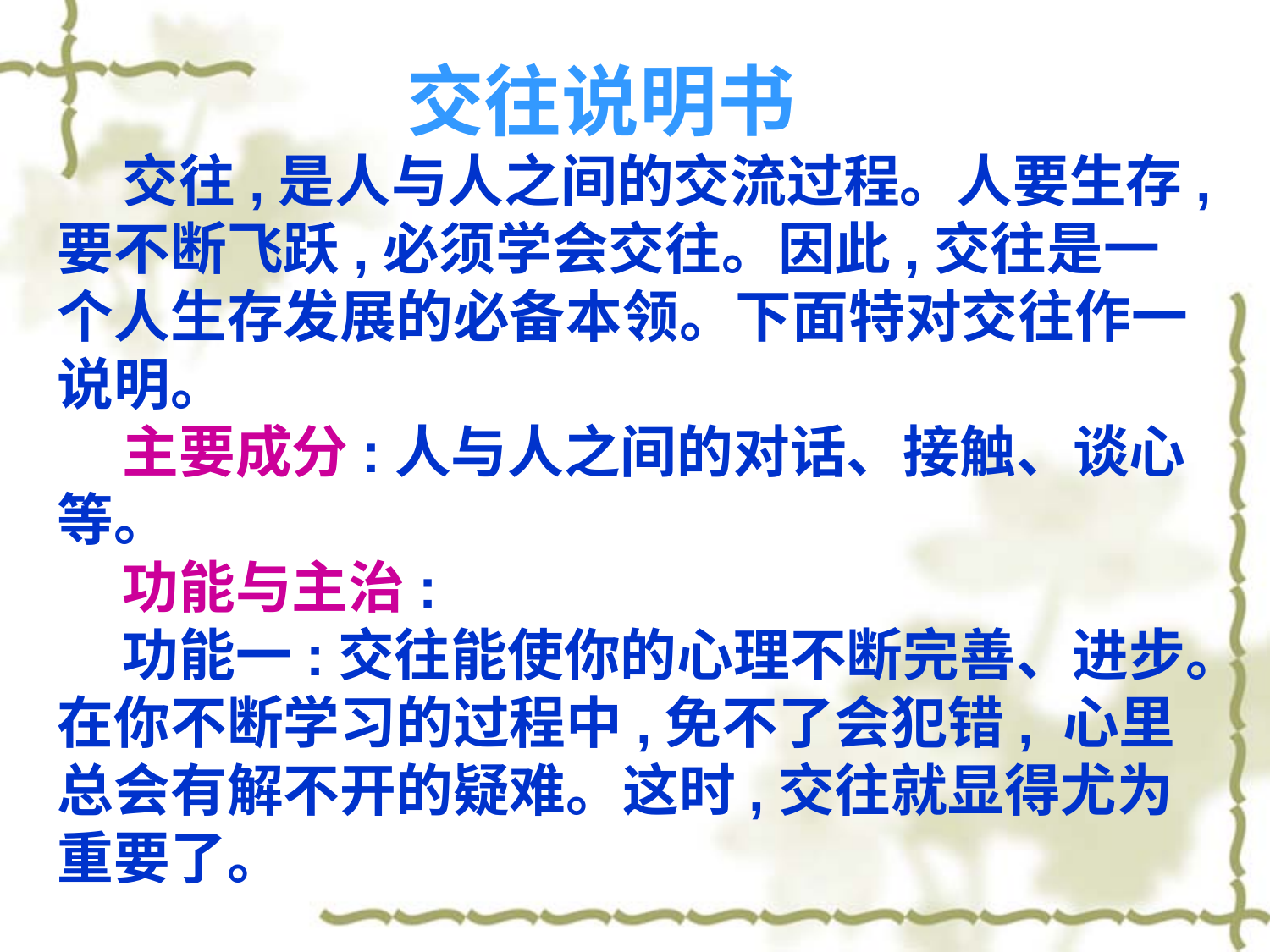

交往说明书
    交往,是人与人之间的交流过程。人要生存,要不断飞跃,必须学会交往。因此,交往是一个人生存发展的必备本领。下面特对交往作一说明。
    主要成分:人与人之间的对话、接触、谈心等。
    功能与主治:
    功能一:交往能使你的心理不断完善、进步。在你不断学习的过程中,免不了会犯错, 心里总会有解不开的疑难。这时,交往就显得尤为重要了。
146